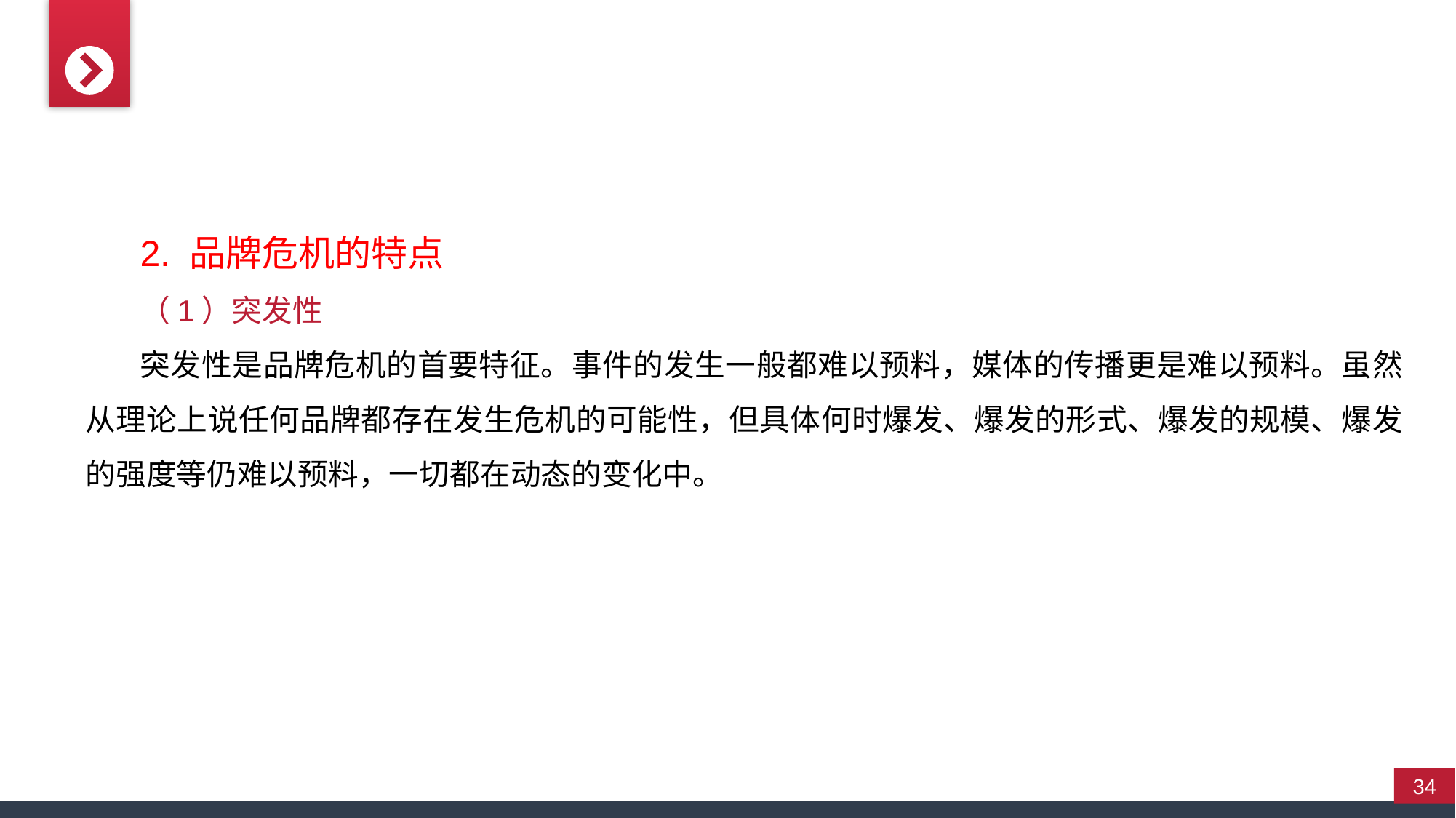

2. 品牌危机的特点
（1）突发性
突发性是品牌危机的首要特征。事件的发生一般都难以预料，媒体的传播更是难以预料。虽然从理论上说任何品牌都存在发生危机的可能性，但具体何时爆发、爆发的形式、爆发的规模、爆发的强度等仍难以预料，一切都在动态的变化中。